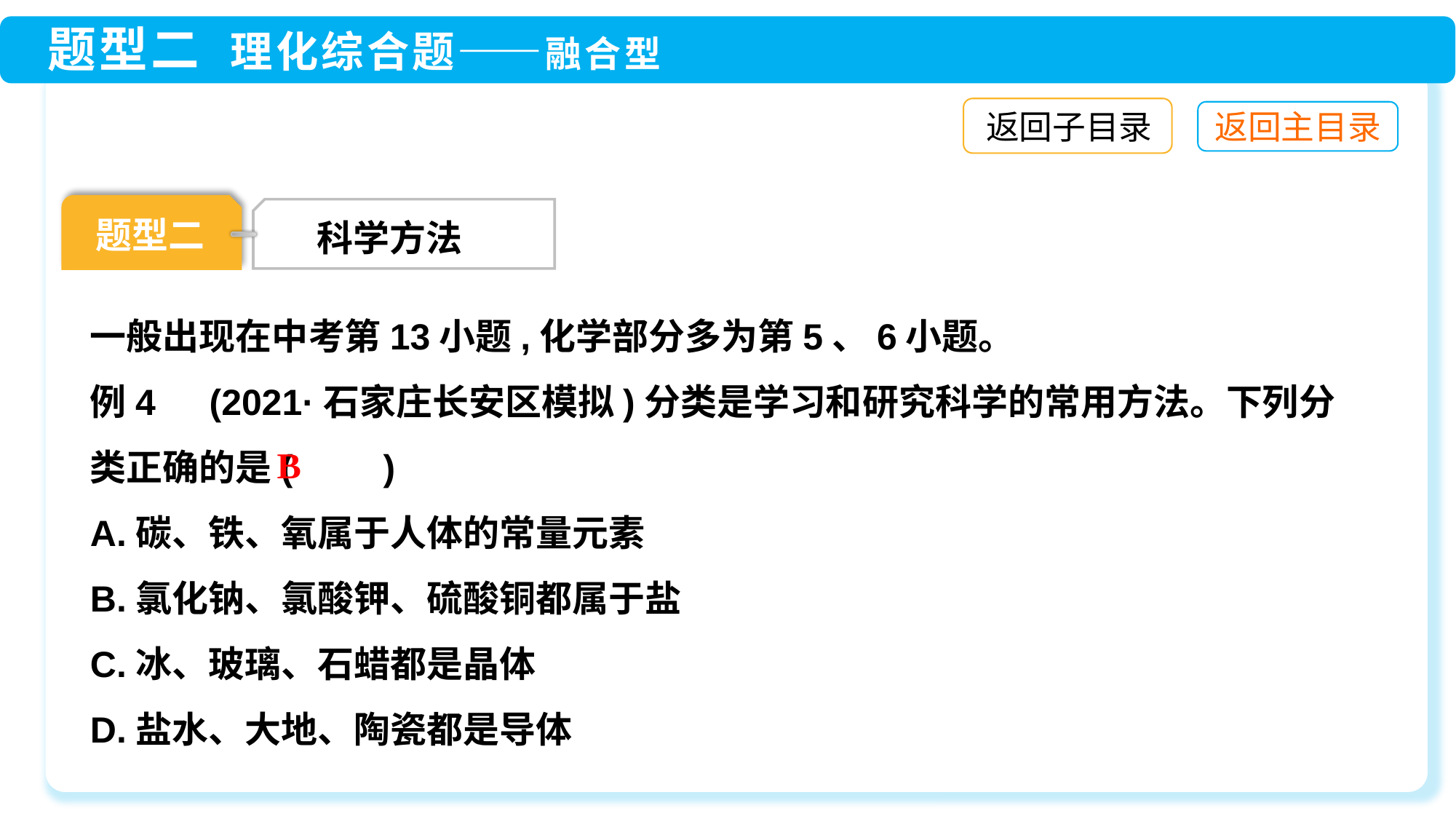

返回子目录
题型二
科学方法

一般出现在中考第13小题,化学部分多为第5、6小题。
例4　(2021·石家庄长安区模拟)分类是学习和研究科学的常用方法。下列分类正确的是(　　)
A.碳、铁、氧属于人体的常量元素
B.氯化钠、氯酸钾、硫酸铜都属于盐
C.冰、玻璃、石蜡都是晶体
D.盐水、大地、陶瓷都是导体
B